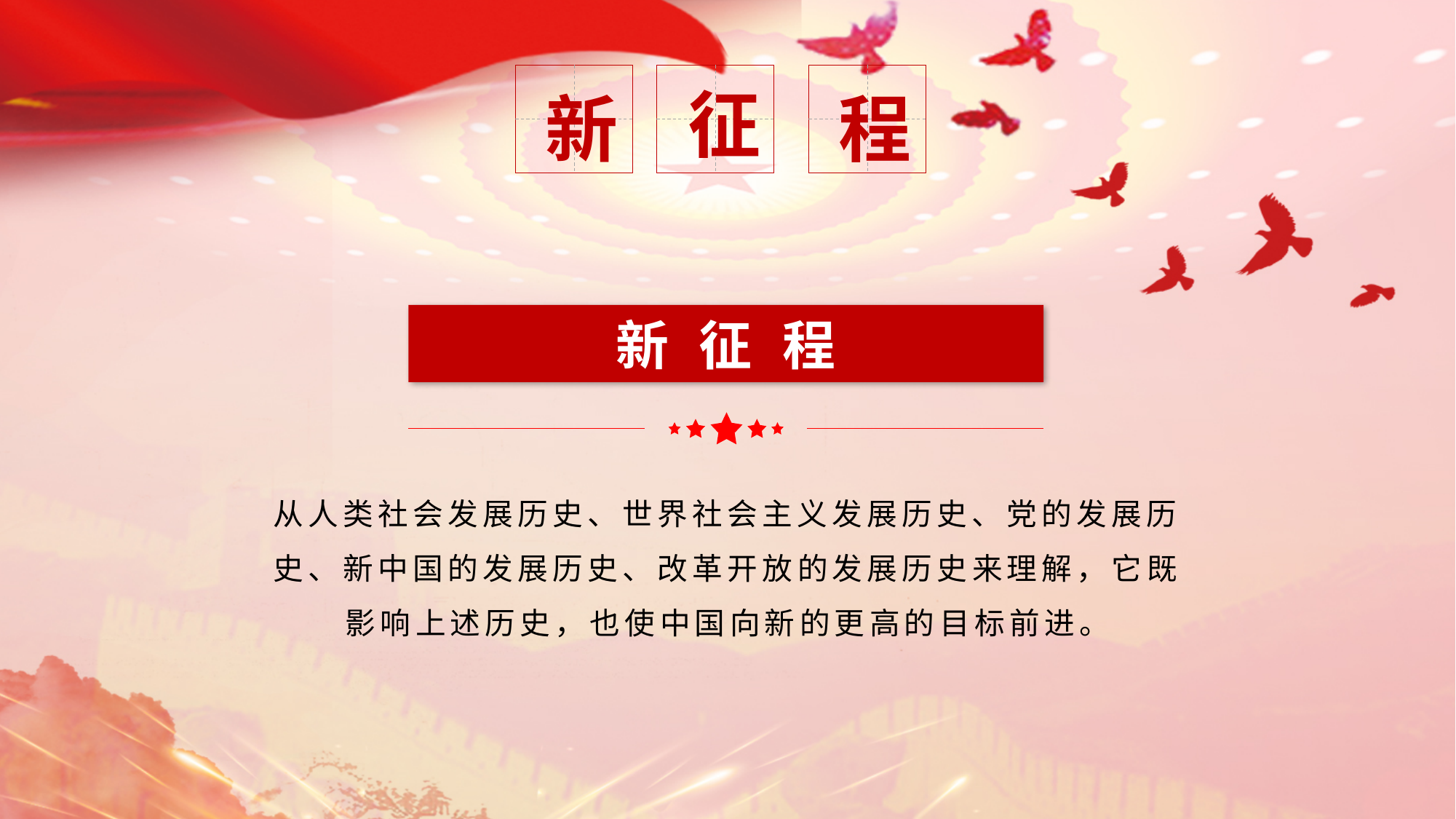

新

征

程
新 征 程

从人类社会发展历史、世界社会主义发展历史、党的发展历史、新中国的发展历史、改革开放的发展历史来理解，它既影响上述历史，也使中国向新的更高的目标前进。